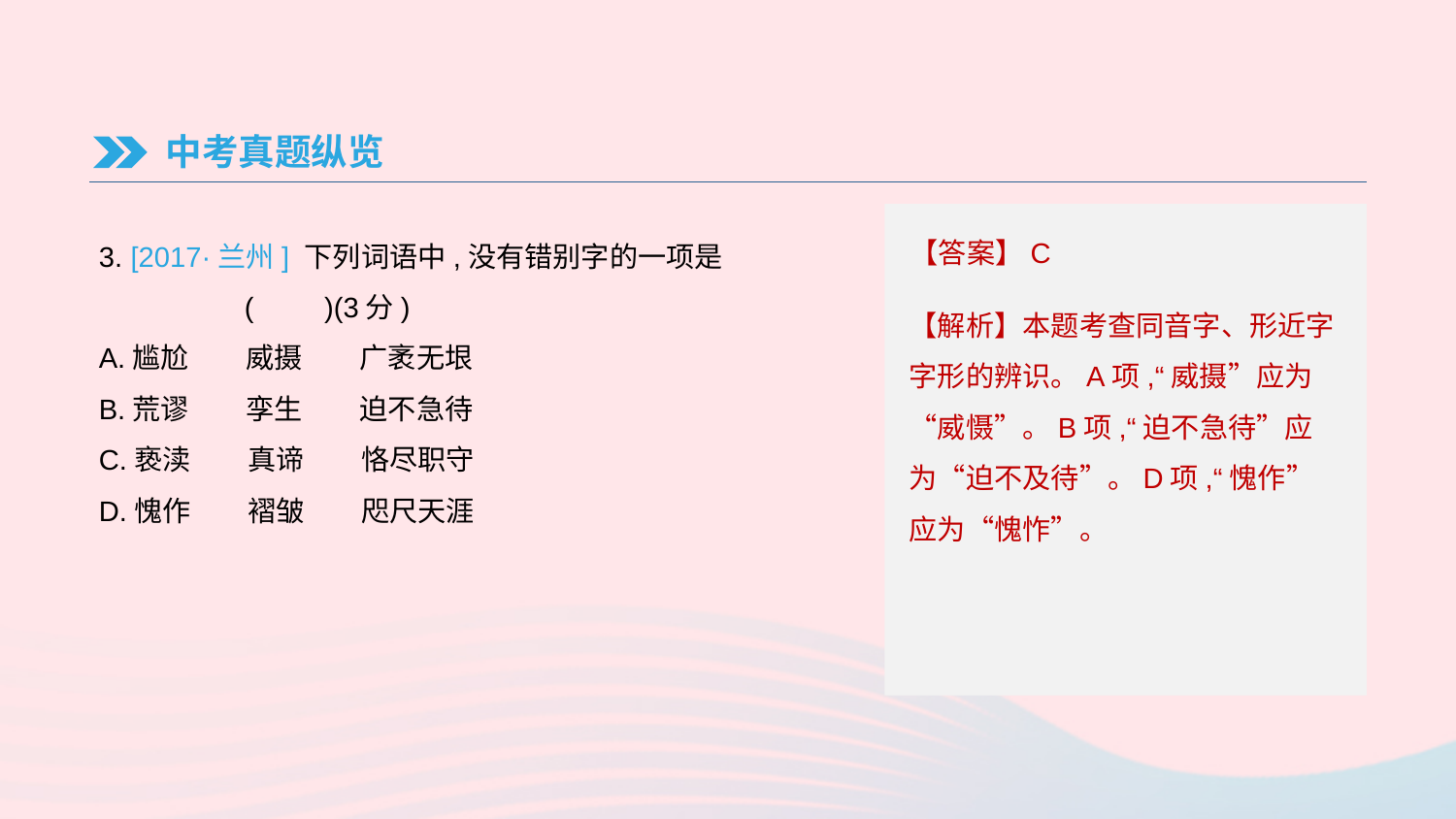

中考真题纵览

【答案】C
3. [2017·兰州] 下列词语中,没有错别字的一项是
	(　　)(3分)
A.尴尬　　威摄　　广袤无垠
B.荒谬　　孪生　　迫不急待
C.亵渎　　真谛　　恪尽职守
D.愧作　　褶皱　　咫尺天涯
【解析】本题考查同音字、形近字字形的辨识。A项,“威摄”应为“威慑”。B项,“迫不急待”应为“迫不及待”。D项,“愧作”应为“愧怍”。